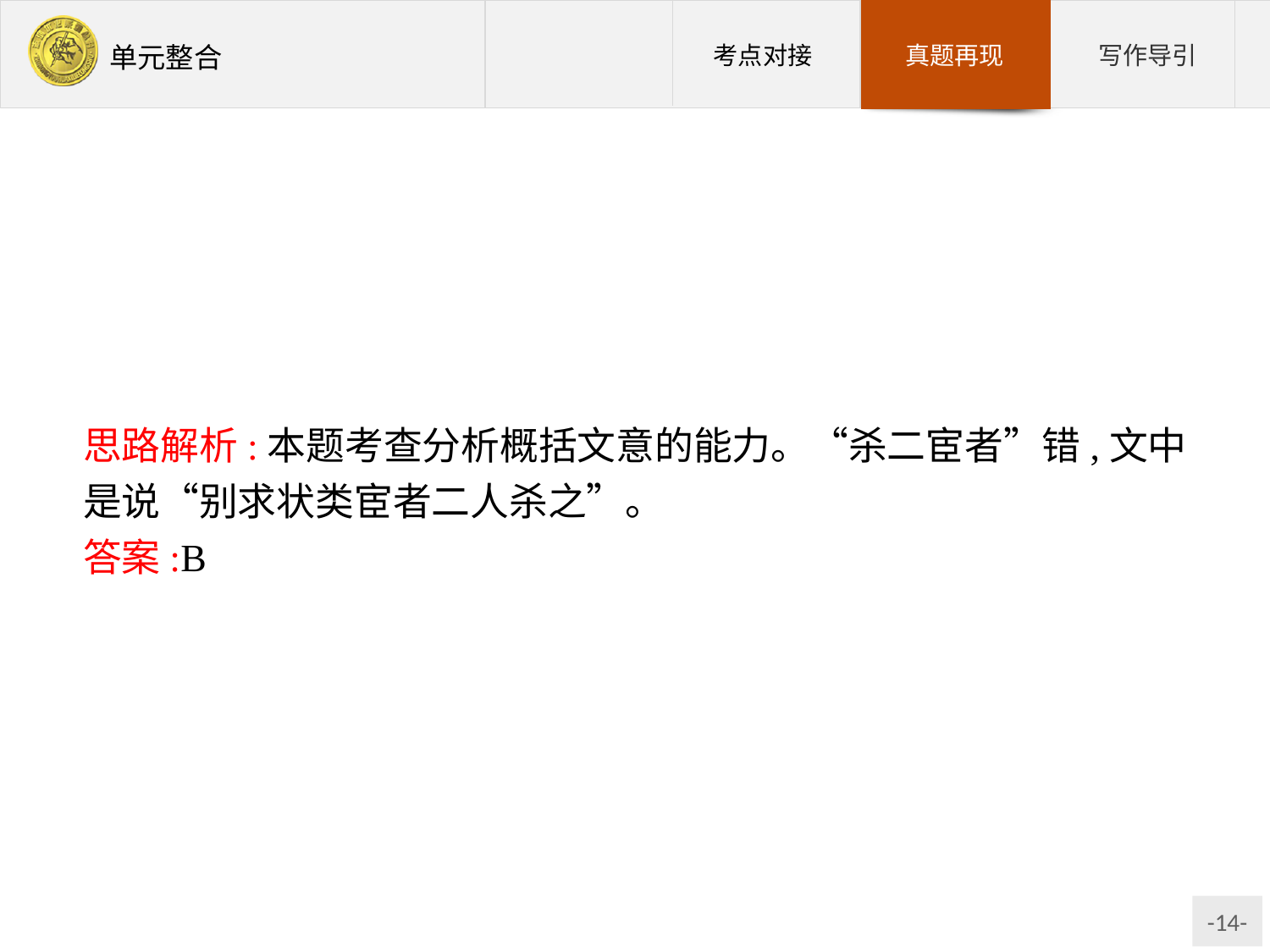

思路解析:本题考查分析概括文意的能力。“杀二宦者”错,文中是说“别求状类宦者二人杀之”。
答案:B